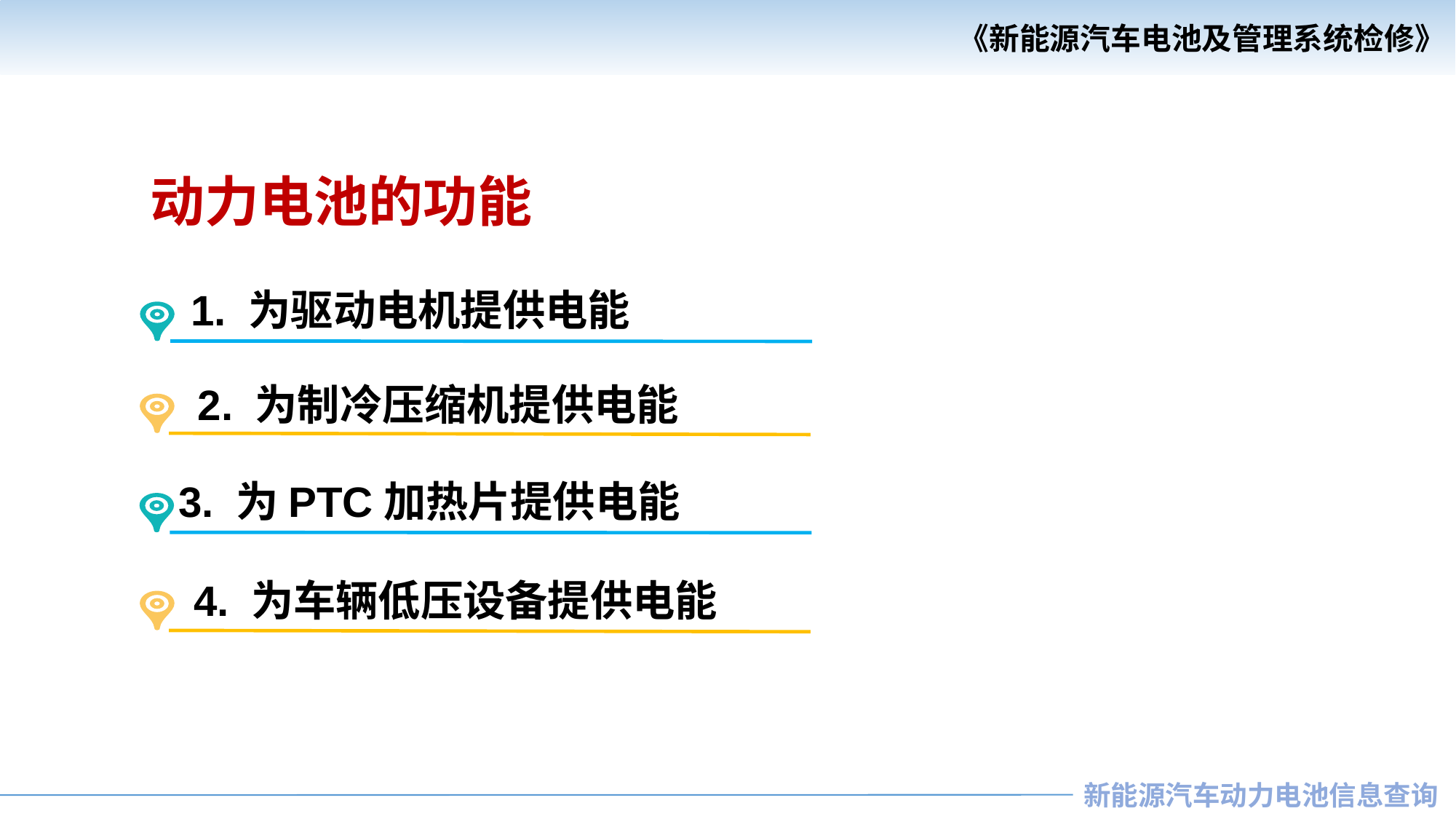

动力电池的功能
1. 为驱动电机提供电能

2. 为制冷压缩机提供电能

3. 为PTC加热片提供电能

4. 为车辆低压设备提供电能